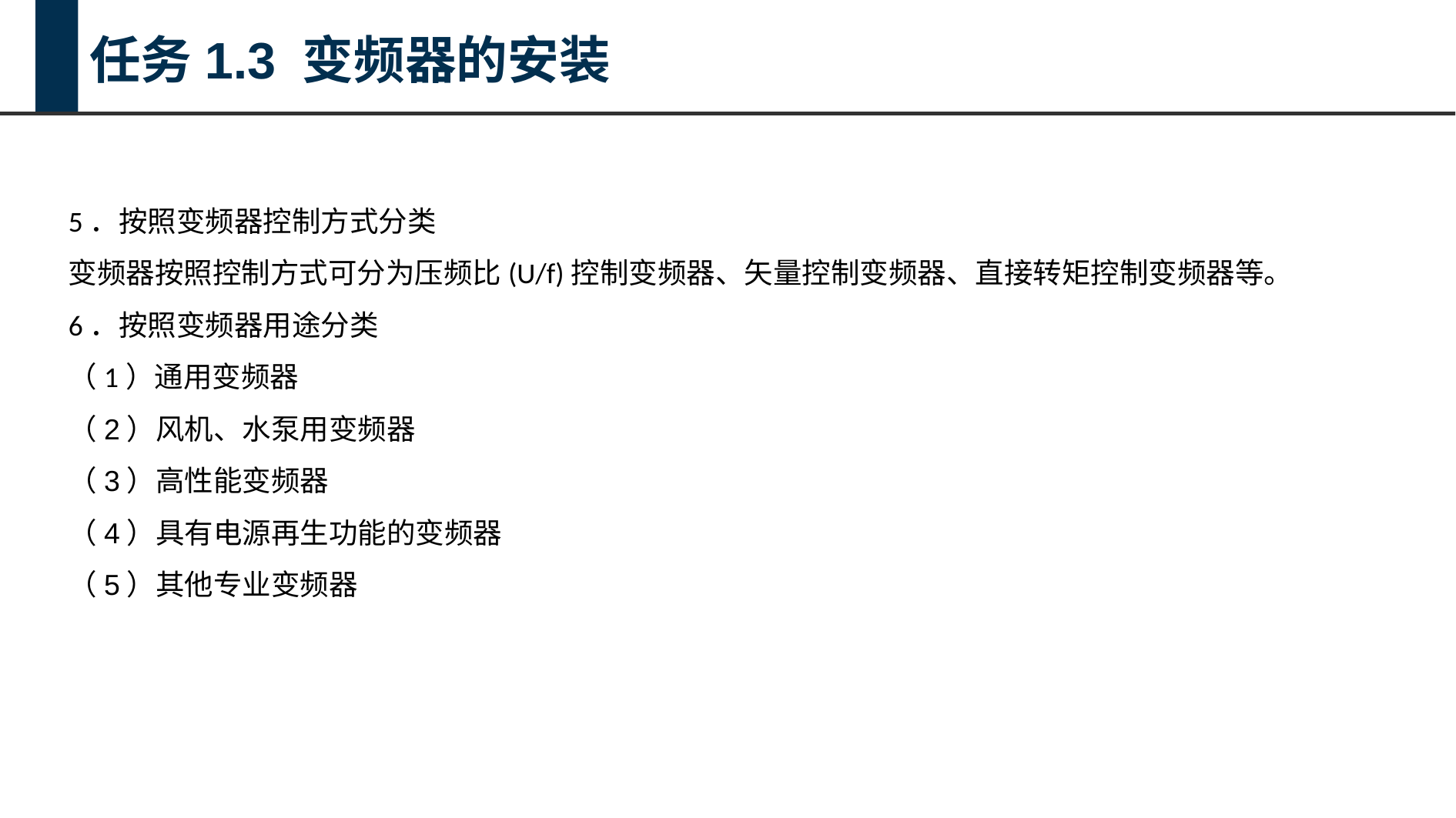

任务1.3 变频器的安装
5．按照变频器控制方式分类
变频器按照控制方式可分为压频比(U/f)控制变频器、矢量控制变频器、直接转矩控制变频器等。
6．按照变频器用途分类
（1）通用变频器
（2）风机、水泵用变频器
（3）高性能变频器
（4）具有电源再生功能的变频器
（5）其他专业变频器